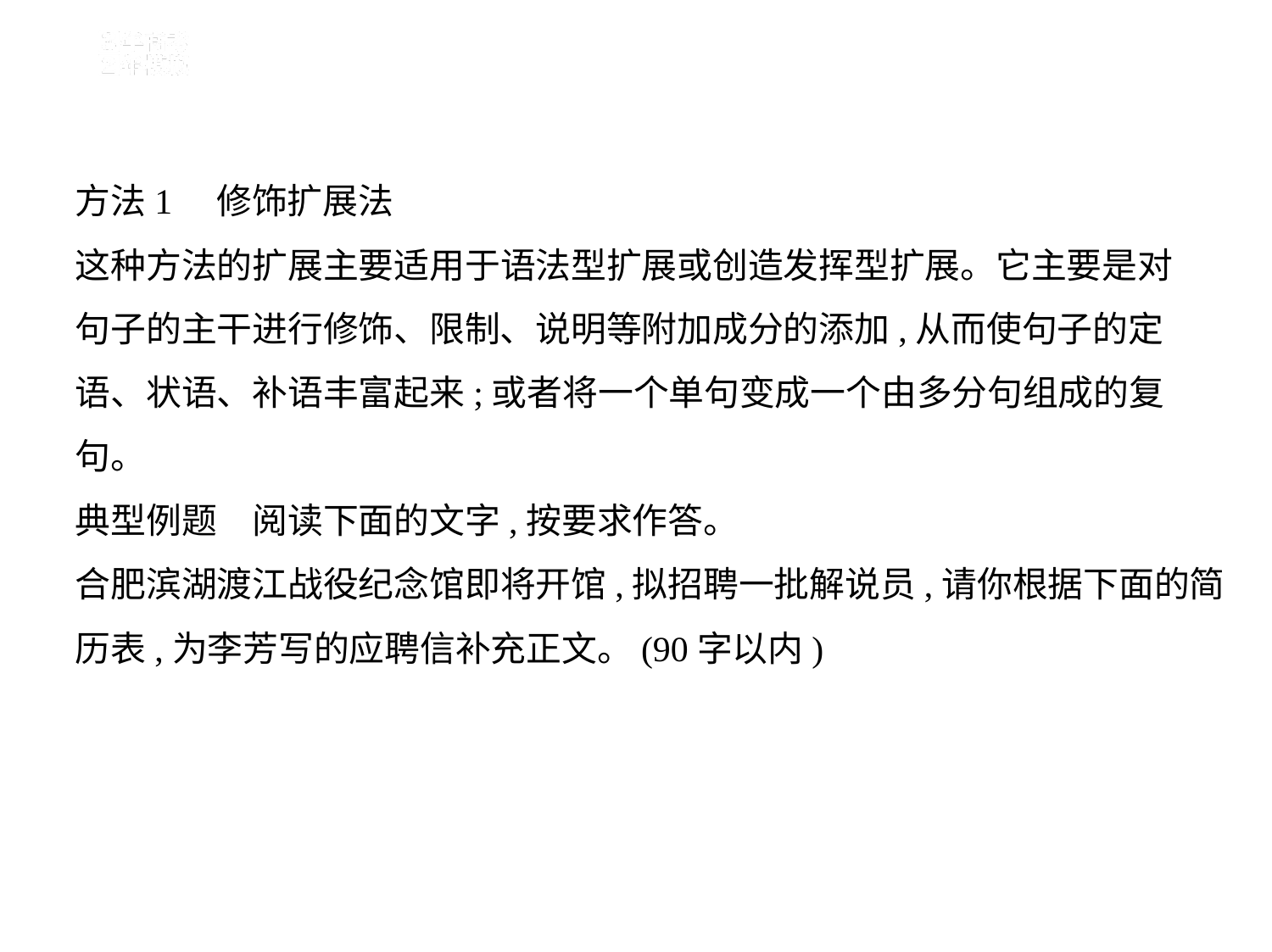

方法1　修饰扩展法
这种方法的扩展主要适用于语法型扩展或创造发挥型扩展。它主要是对
句子的主干进行修饰、限制、说明等附加成分的添加,从而使句子的定
语、状语、补语丰富起来;或者将一个单句变成一个由多分句组成的复
句。
典型例题　阅读下面的文字,按要求作答。
合肥滨湖渡江战役纪念馆即将开馆,拟招聘一批解说员,请你根据下面的简
历表,为李芳写的应聘信补充正文。(90字以内)